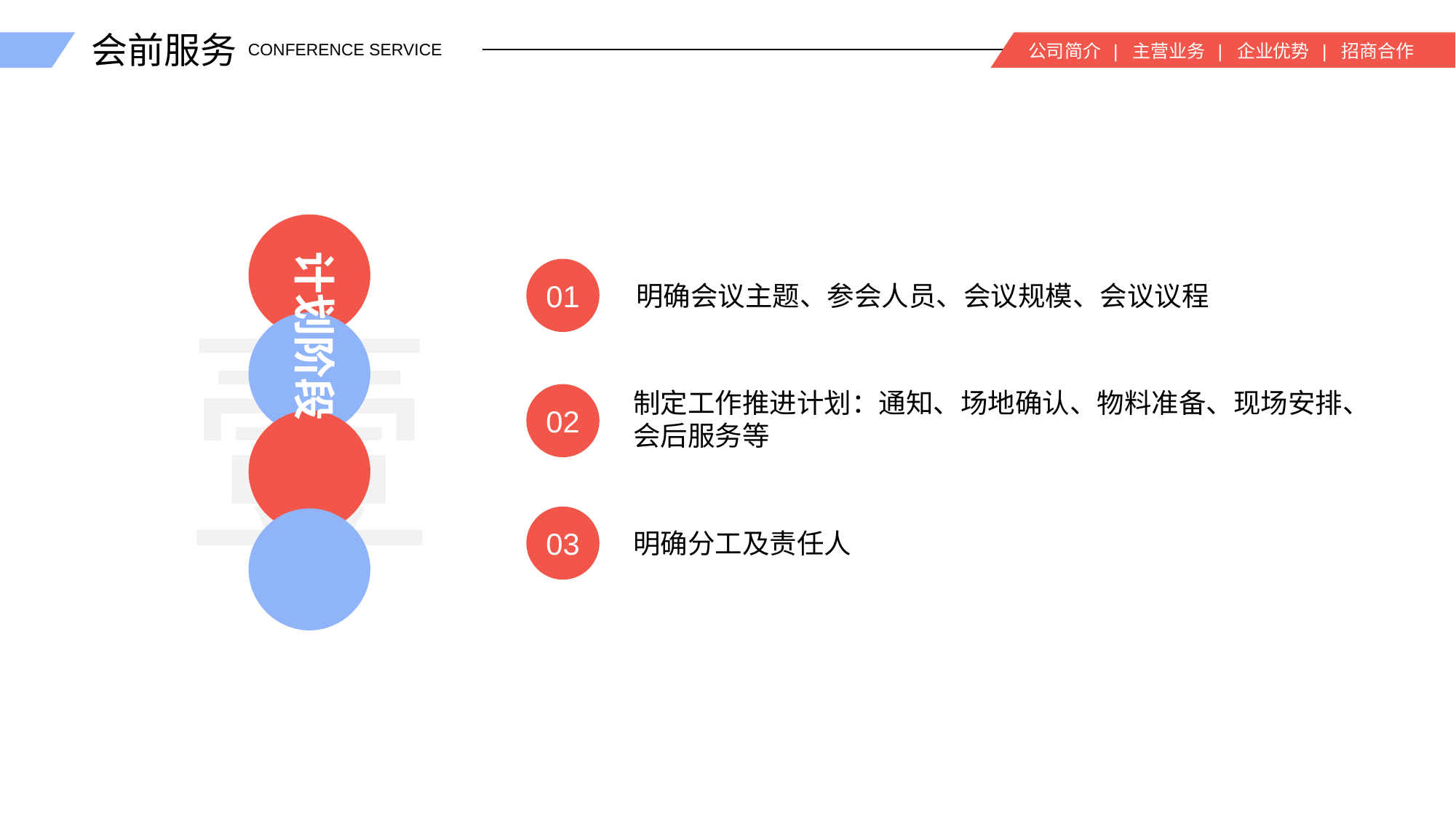

会前服务

公司简介  |  主营业务  |  企业优势  |  招商合作
CONFERENCE SERVICE

计划阶段

01
明确会议主题、参会人员、会议规模、会议议程
制定工作推进计划：通知、场地确认、物料准备、现场安排、会后服务等

02

03
明确分工及责任人
壹